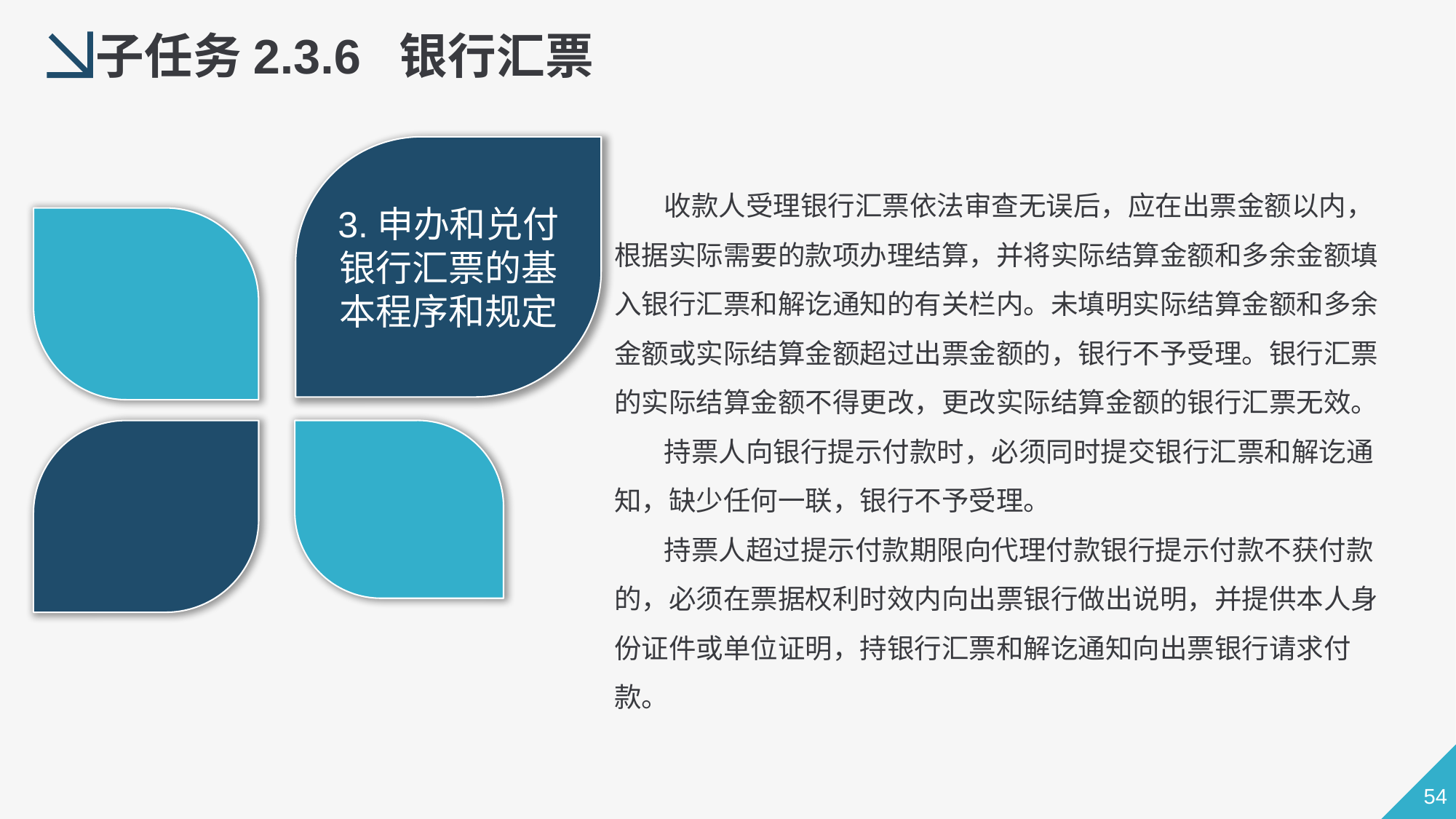

子任务2.3.6  银行汇票

3.申办和兑付银行汇票的基本程序和规定
       收款人受理银行汇票依法审查无误后，应在出票金额以内，根据实际需要的款项办理结算，并将实际结算金额和多余金额填入银行汇票和解讫通知的有关栏内。未填明实际结算金额和多余金额或实际结算金额超过出票金额的，银行不予受理。银行汇票的实际结算金额不得更改，更改实际结算金额的银行汇票无效。
       持票人向银行提示付款时，必须同时提交银行汇票和解讫通知，缺少任何一联，银行不予受理。
       持票人超过提示付款期限向代理付款银行提示付款不获付款的，必须在票据权利时效内向出票银行做出说明，并提供本人身份证件或单位证明，持银行汇票和解讫通知向出票银行请求付款。